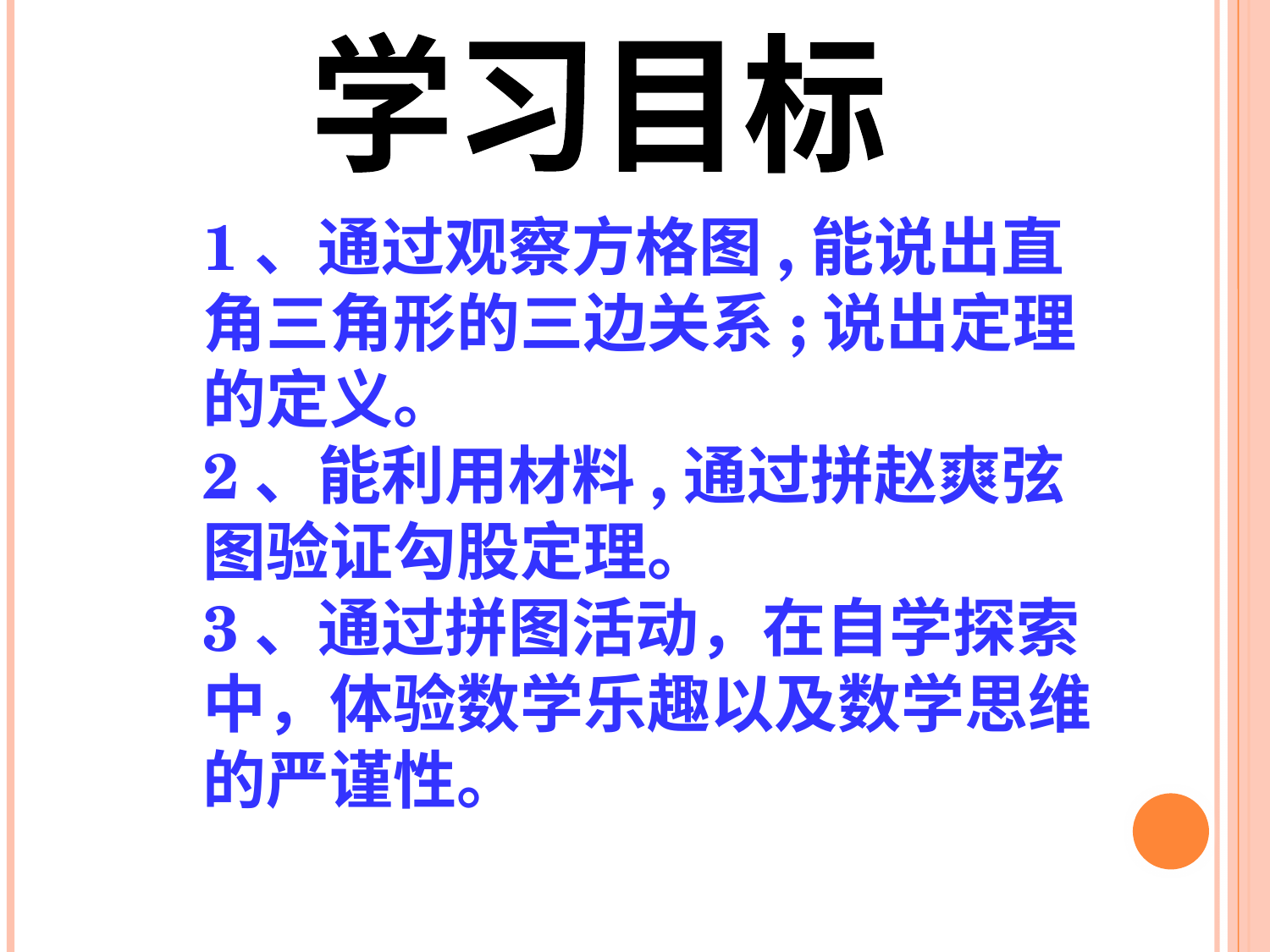

学习目标
1、通过观察方格图,能说出直角三角形的三边关系;说出定理的定义。
2、能利用材料,通过拼赵爽弦图验证勾股定理。
3、通过拼图活动，在自学探索中，体验数学乐趣以及数学思维的严谨性。